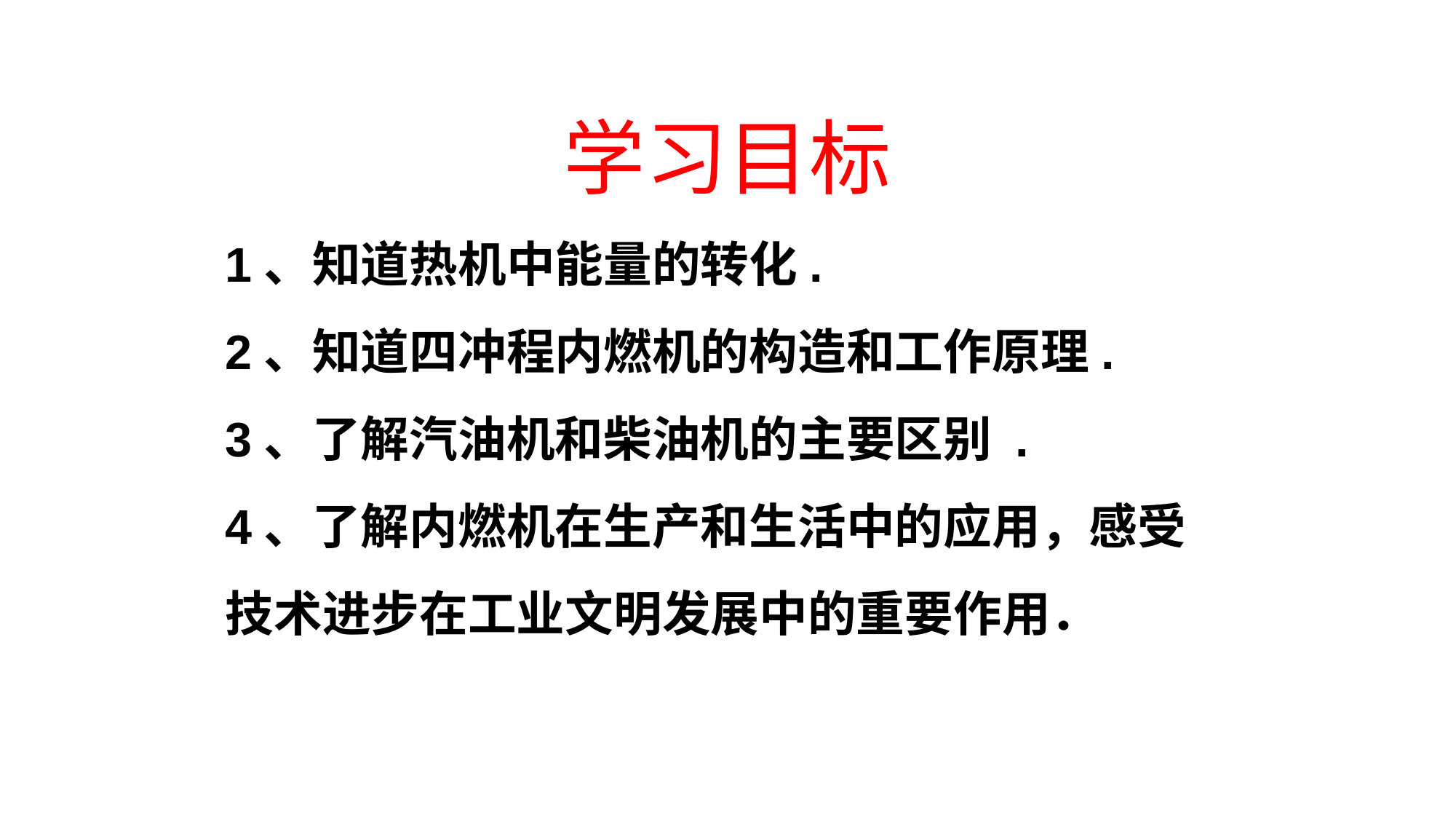

学习目标
1、知道热机中能量的转化.
2、知道四冲程内燃机的构造和工作原理.
3、了解汽油机和柴油机的主要区别 .
4、了解内燃机在生产和生活中的应用，感受技术进步在工业文明发展中的重要作用．